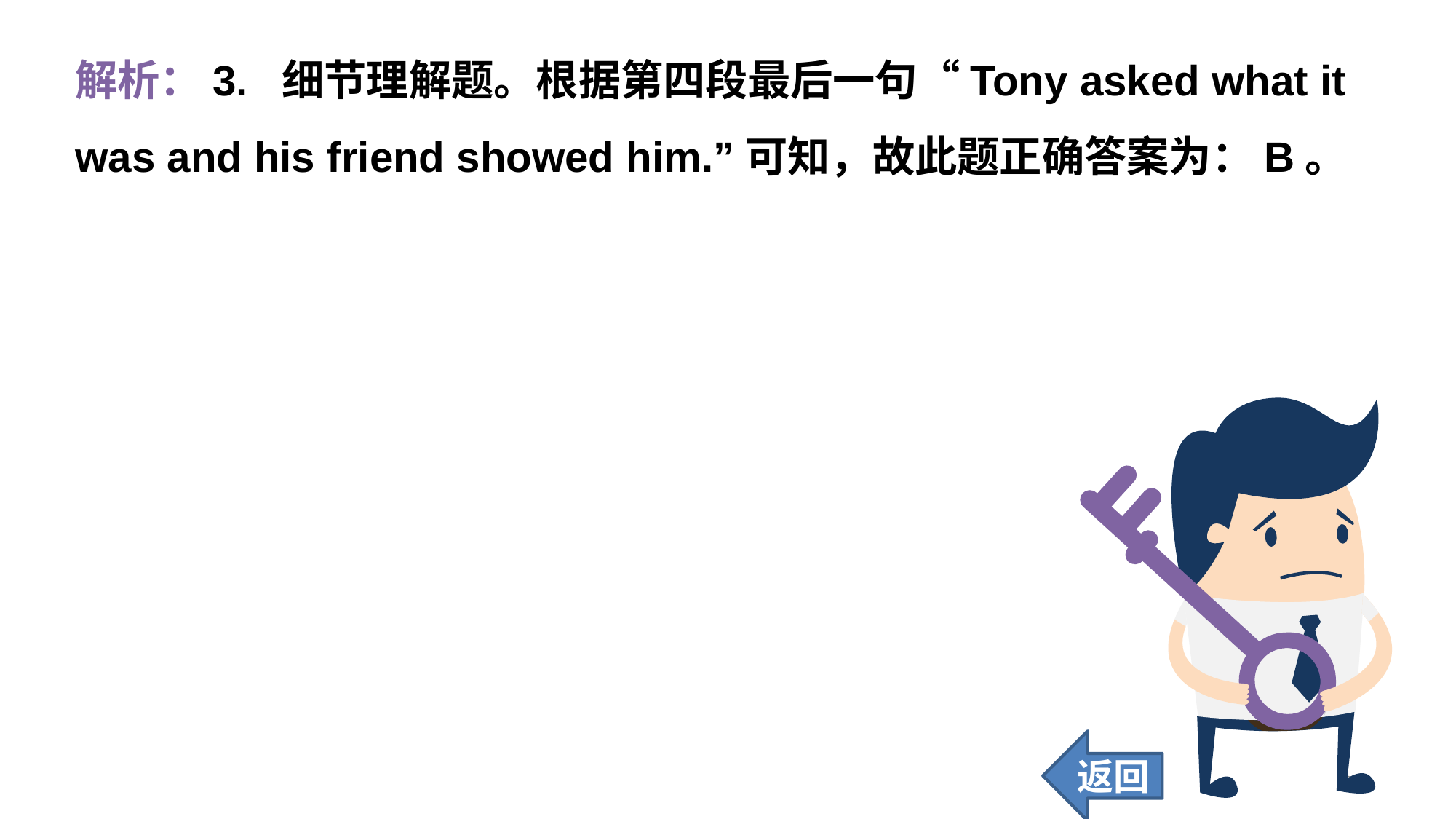

解析：3.  细节理解题。根据第四段最后一句“Tony asked what it was and his friend showed him.”可知，故此题正确答案为：B。

返回
218